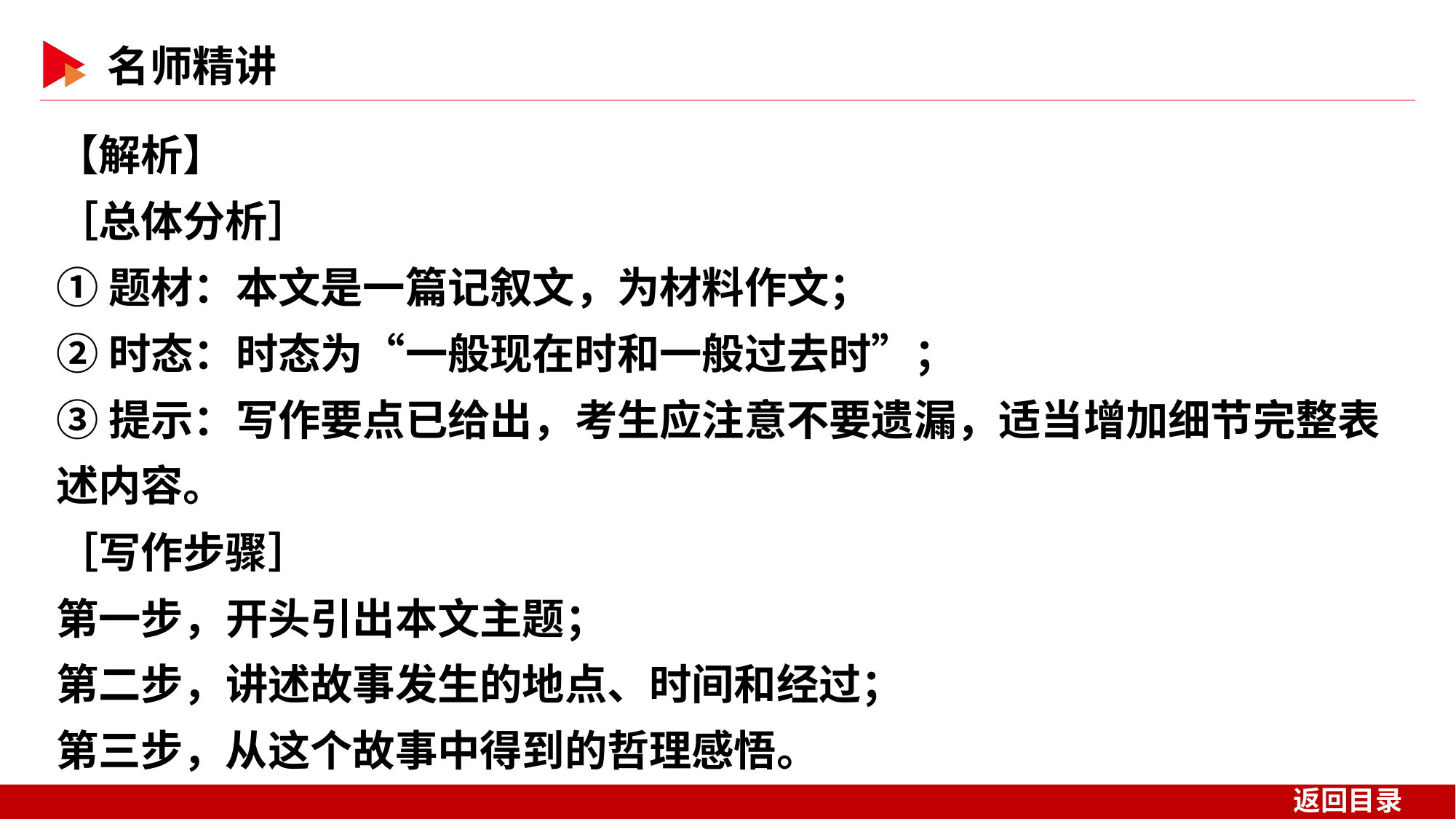

【解析】
［总体分析］
①题材：本文是一篇记叙文，为材料作文；
②时态：时态为“一般现在时和一般过去时”；
③提示：写作要点已给出，考生应注意不要遗漏，适当增加细节完整表述内容。
［写作步骤］
第一步，开头引出本文主题；
第二步，讲述故事发生的地点、时间和经过；
第三步，从这个故事中得到的哲理感悟。